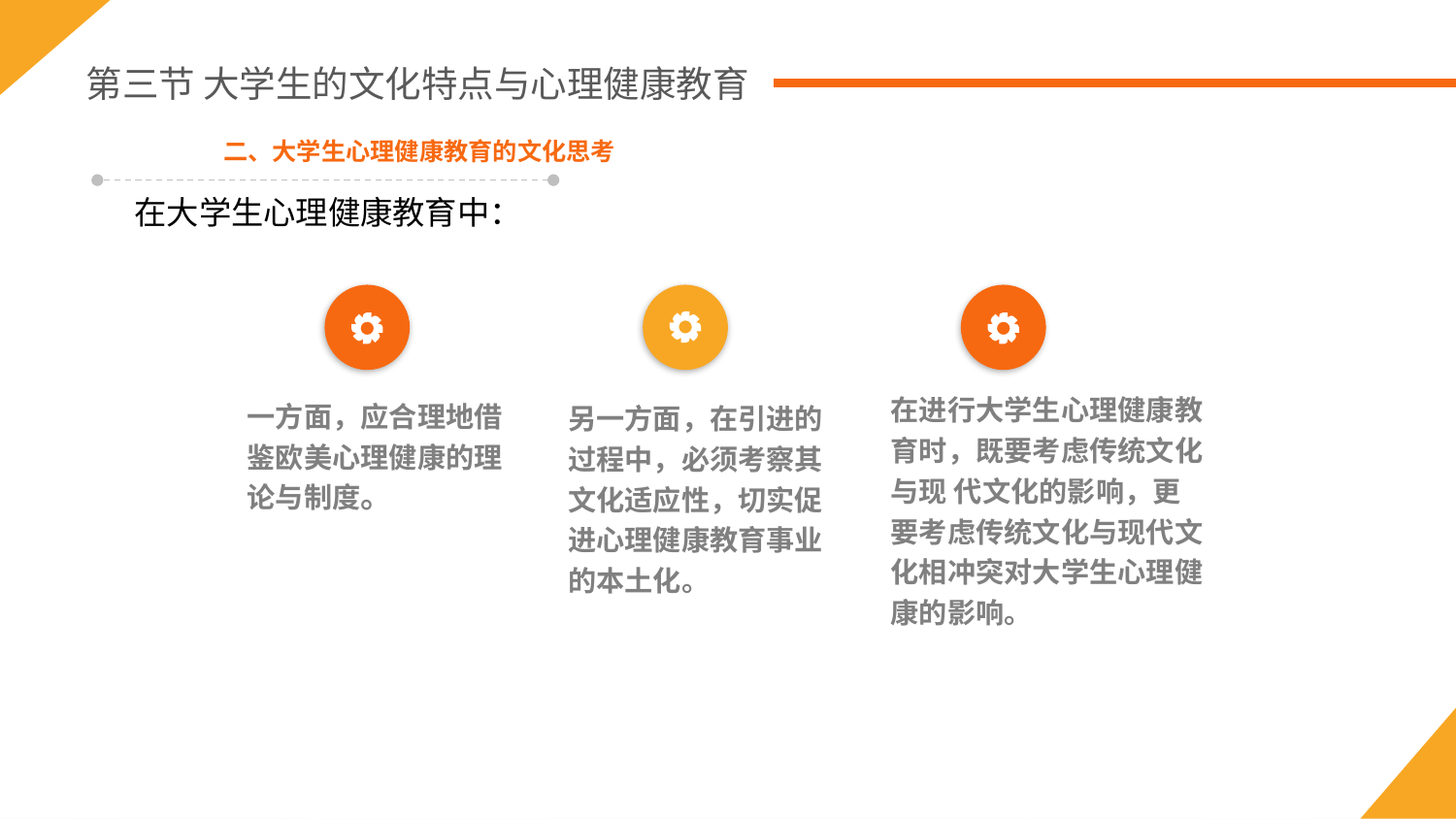

第三节 大学生的文化特点与心理健康教育
二、大学生心理健康教育的文化思考
在大学生心理健康教育中：

在进行大学生心理健康教育时，既要考虑传统文化与现 代文化的影响，更要考虑传统文化与现代文化相冲突对大学生心理健康的影响。
一方面，应合理地借鉴欧美心理健康的理论与制度。
另一方面，在引进的 过程中，必须考察其文化适应性，切实促进心理健康教育事业的本土化。